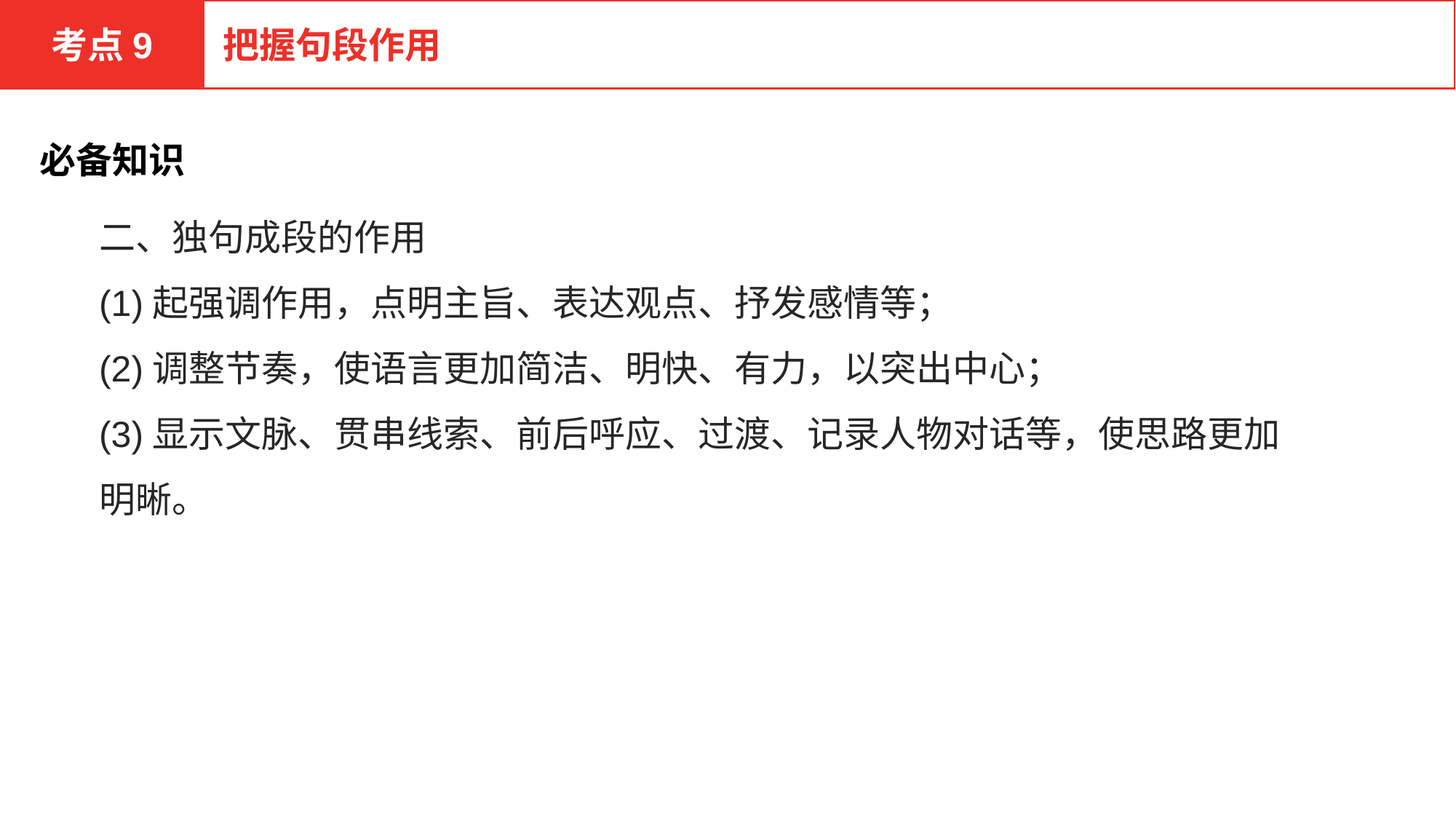

考点9
把握句段作用
必备知识
二、独句成段的作用
(1)起强调作用，点明主旨、表达观点、抒发感情等；
(2)调整节奏，使语言更加简洁、明快、有力，以突出中心；
(3)显示文脉、贯串线索、前后呼应、过渡、记录人物对话等，使思路更加明晰。